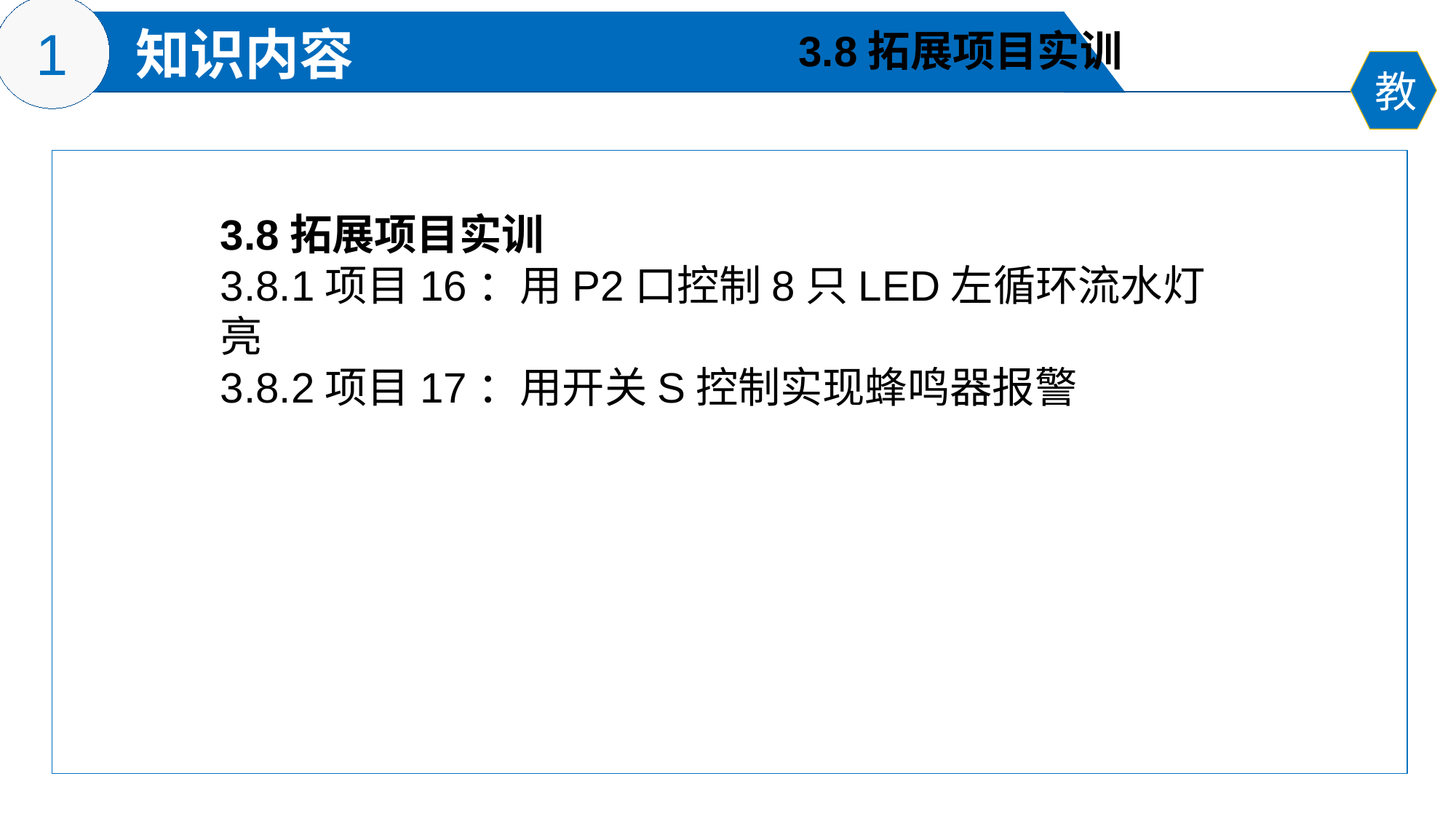

3.8拓展项目实训

3.8拓展项目实训
3.8.1项目16：用P2口控制8只LED左循环流水灯亮
3.8.2项目17：用开关S控制实现蜂鸣器报警